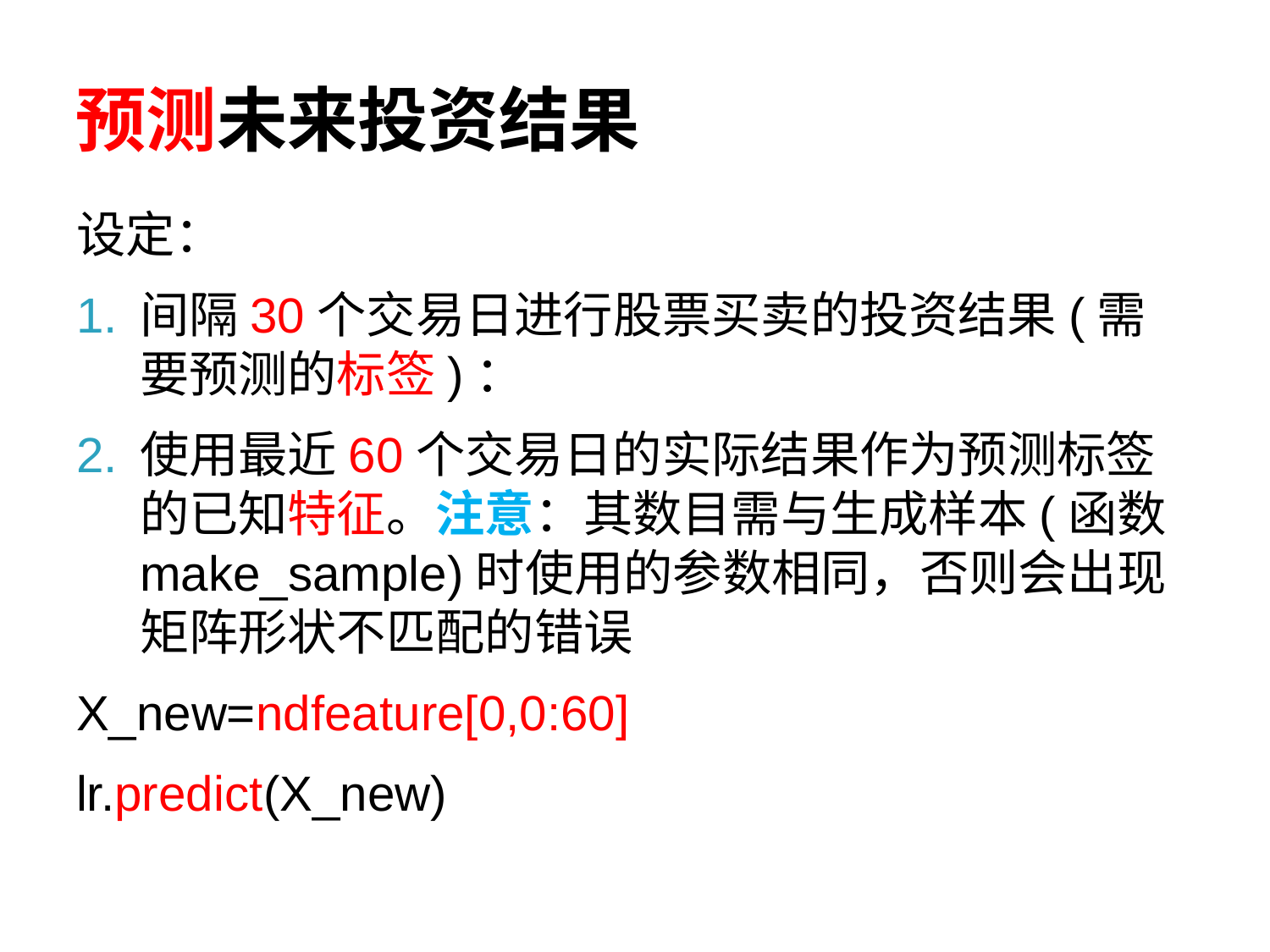

# 预测未来投资结果
设定：
间隔30个交易日进行股票买卖的投资结果(需要预测的标签)：
使用最近60个交易日的实际结果作为预测标签的已知特征。注意：其数目需与生成样本(函数make_sample)时使用的参数相同，否则会出现矩阵形状不匹配的错误
X_new=ndfeature[0,0:60]
lr.predict(X_new)